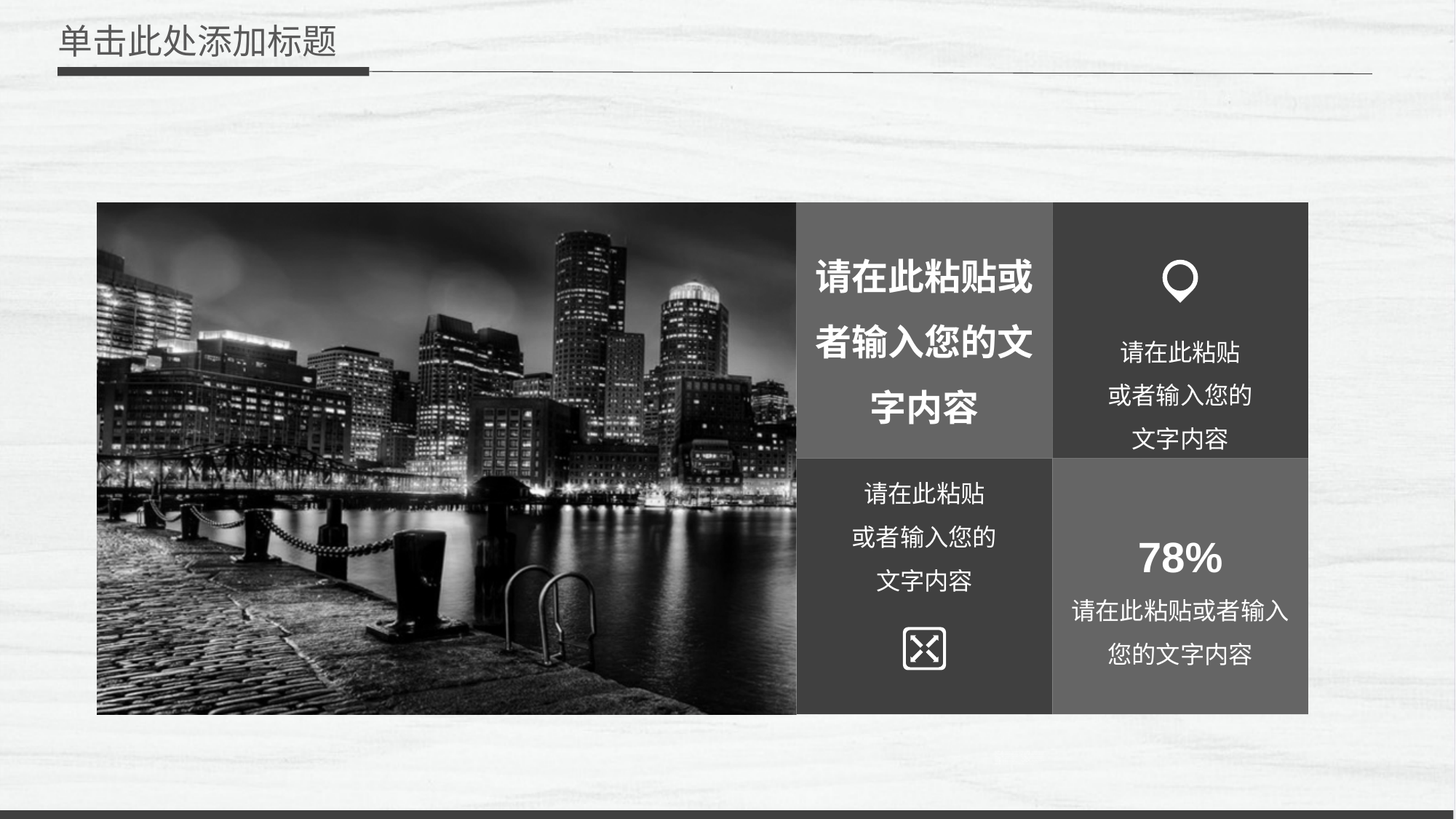

单击此处添加标题

请在此粘贴或者输入您的文字内容
请在此粘贴
或者输入您的
文字内容

请在此粘贴
或者输入您的
文字内容
78%
请在此粘贴或者输入您的文字内容